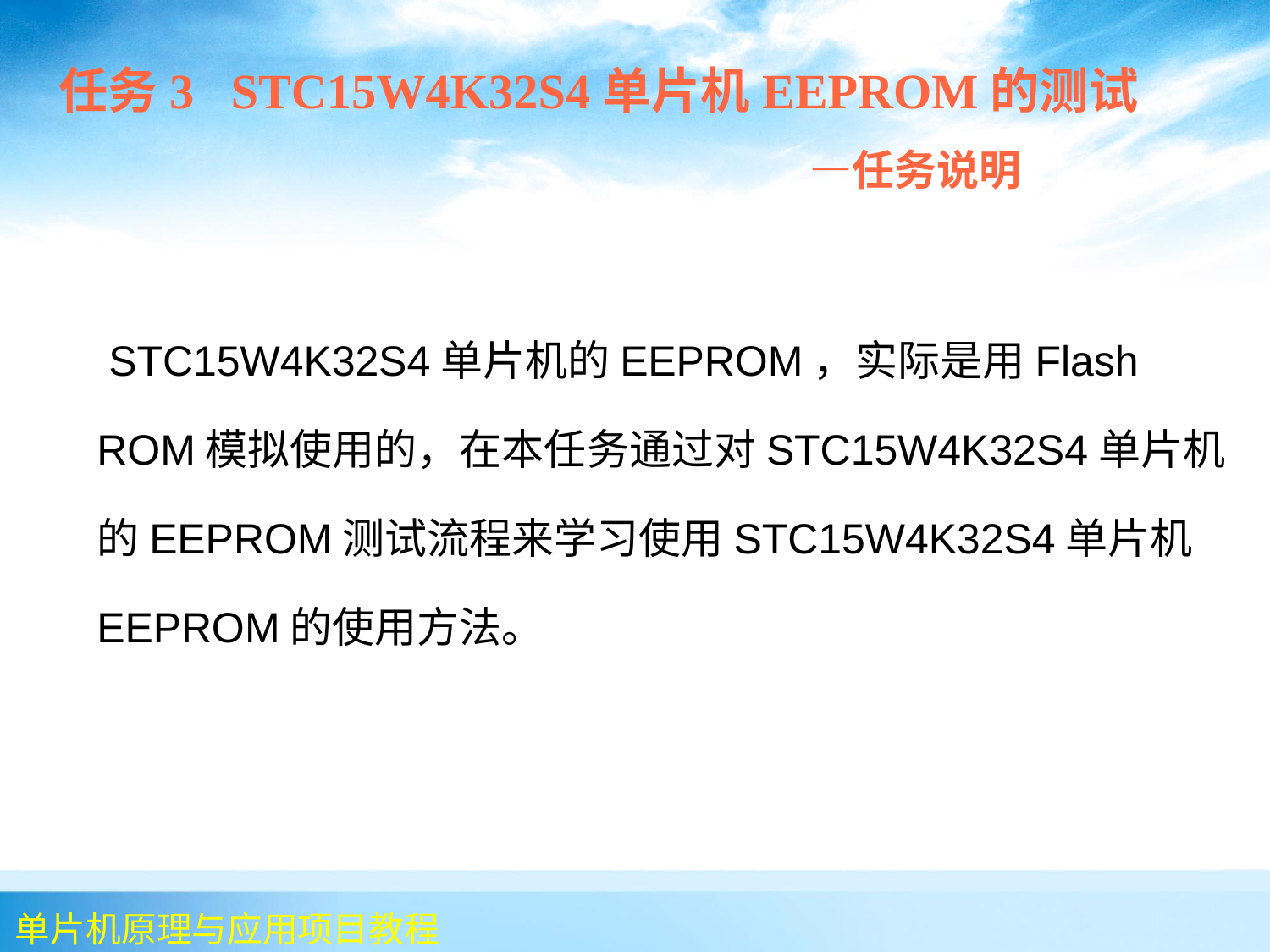

任务3   STC15W4K32S4单片机EEPROM的测试
                                                                     —任务说明

  	 STC15W4K32S4单片机的EEPROM，实际是用Flash ROM模拟使用的，在本任务通过对STC15W4K32S4单片机的EEPROM测试流程来学习使用STC15W4K32S4单片机EEPROM的使用方法。